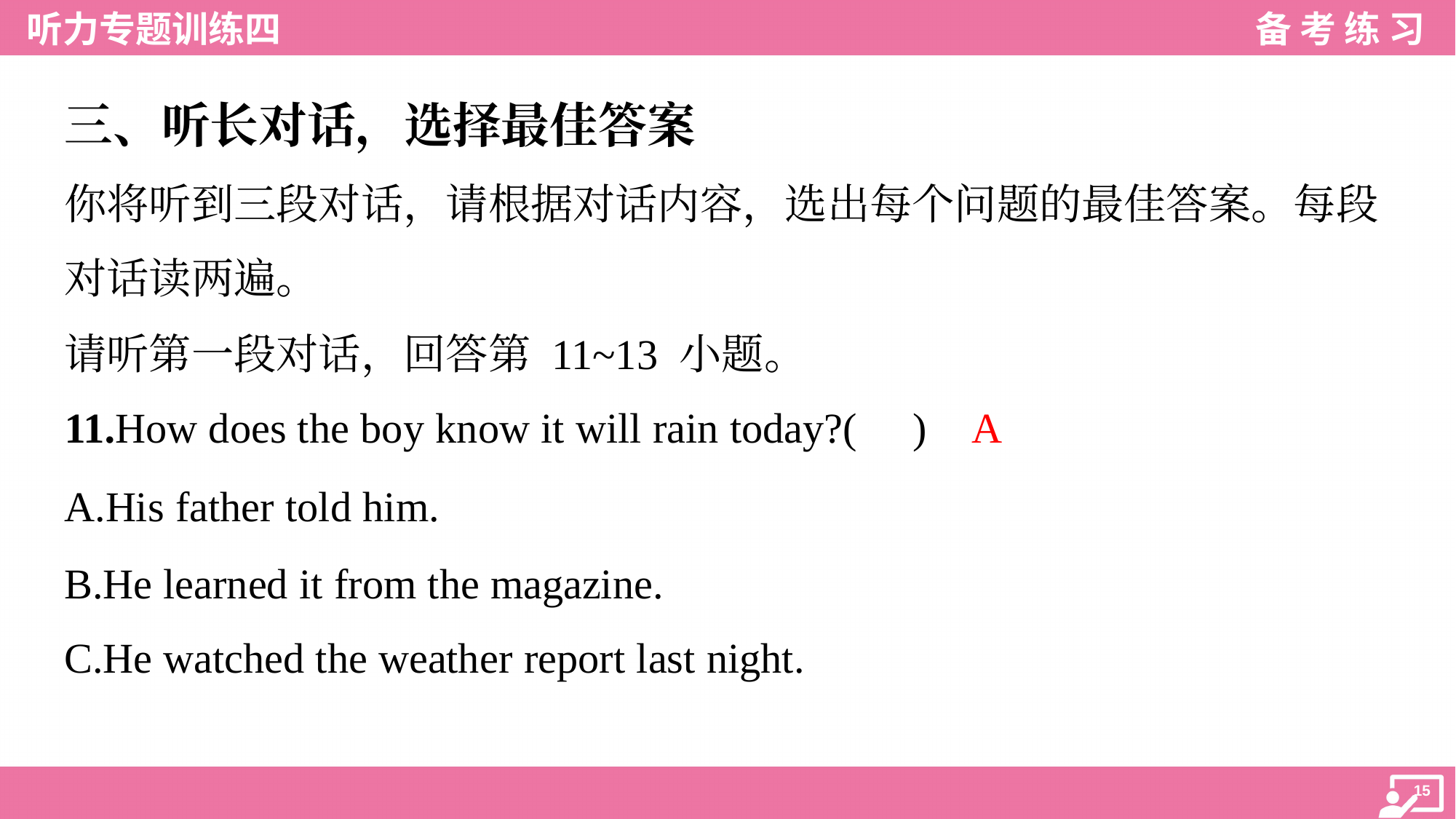

三、听长对话，选择最佳答案
你将听到三段对话，请根据对话内容，选出每个问题的最佳答案。每段
对话读两遍。
请听第一段对话，回答第 11~13 小题。
A
11.How does the boy know it will rain today?(     )
A.His father told him.
B.He learned it from the magazine.
C.He watched the weather report last night.